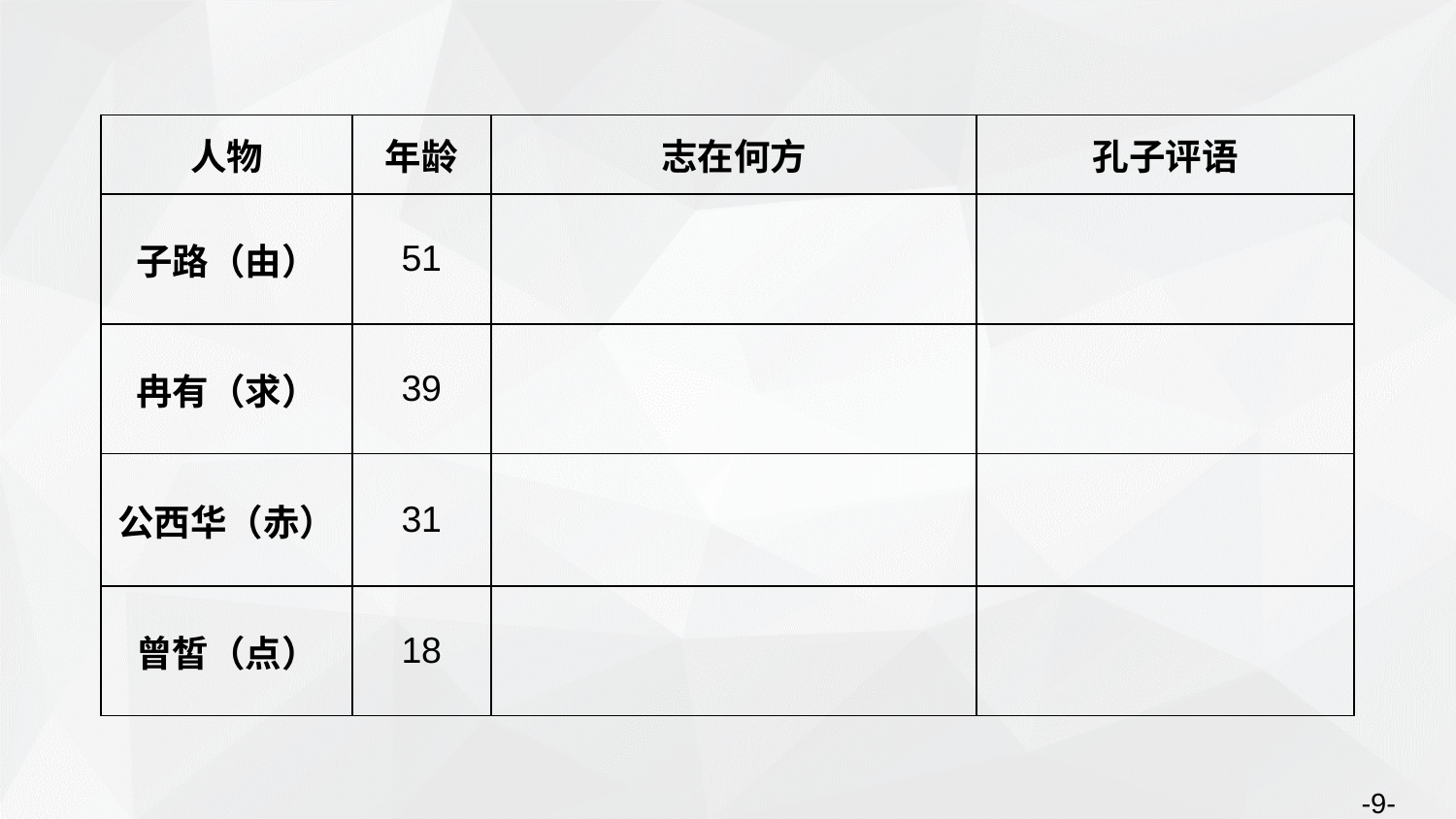

| 人物 | 年龄 | 志在何方 | 孔子评语 |
| --- | --- | --- | --- |
| 子路（由） | 51 |  |  |
| 冉有（求） | 39 |  |  |
| 公西华（赤） | 31 |  |  |
| 曾皙（点） | 18 |  |  |
-9-